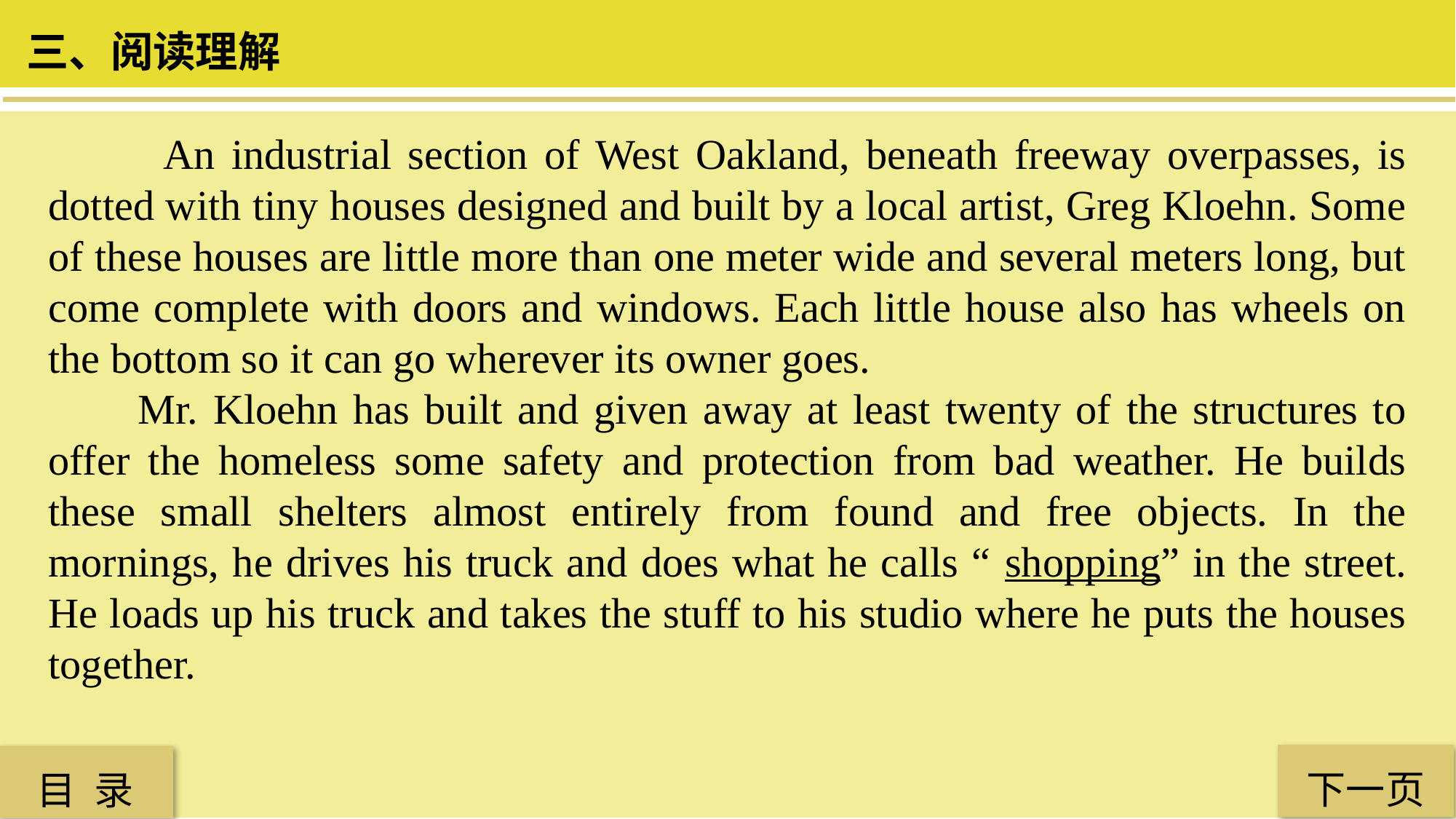

三、阅读理解
       An industrial section of West Oakland, beneath freeway overpasses, is dotted with tiny houses designed and built by a local artist, Greg Kloehn. Some of these houses are little more than one meter wide and several meters long, but come complete with doors and windows. Each little house also has wheels on the bottom so it can go wherever its owner goes.
      Mr. Kloehn has built and given away at least twenty of the structures to offer the homeless some safety and protection from bad weather. He builds these small shelters almost entirely from found and free objects. In the mornings, he drives his truck and does what he calls “ shopping” in the street. He loads up his truck and takes the stuff to his studio where he puts the houses together.